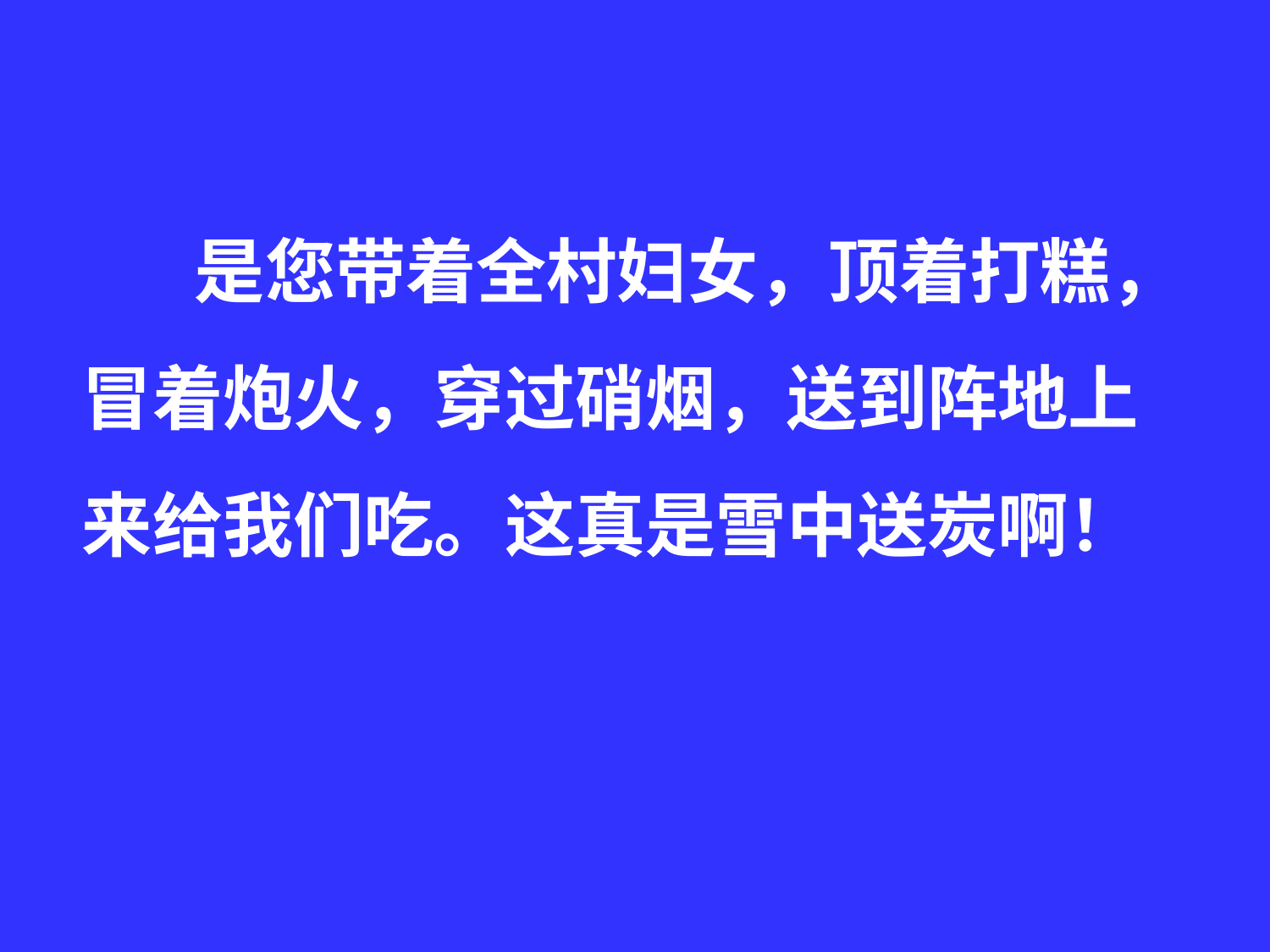

是您带着全村妇女，顶着打糕，冒着炮火，穿过硝烟，送到阵地上来给我们吃。这真是雪中送炭啊！